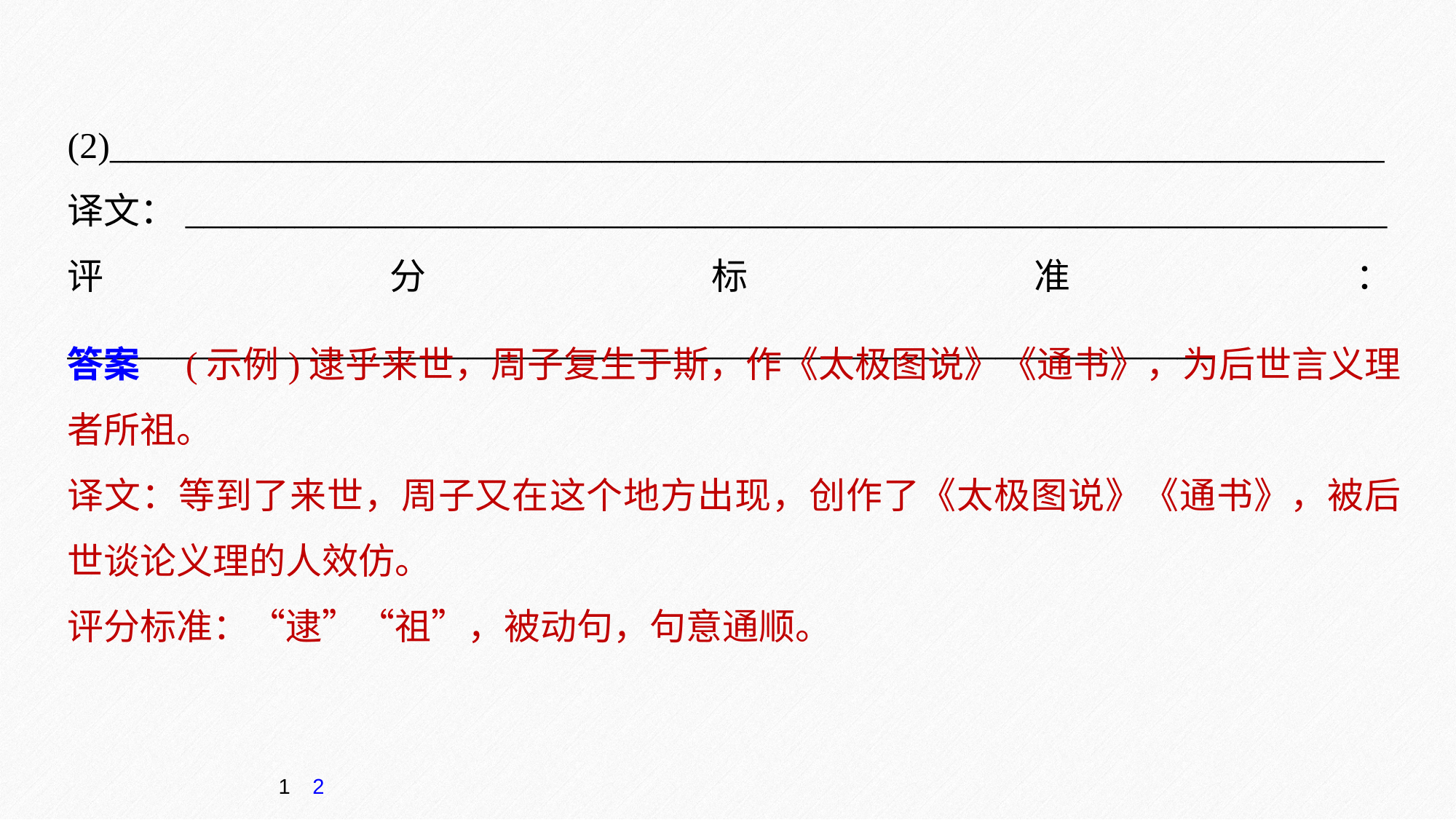

(2)______________________________________________________________________
译文：__________________________________________________________________
评分标准：_______________________________________________________________
答案　(示例)逮乎来世，周子复生于斯，作《太极图说》《通书》，为后世言义理者所祖。
译文：等到了来世，周子又在这个地方出现，创作了《太极图说》《通书》，被后世谈论义理的人效仿。
评分标准：“逮”“祖”，被动句，句意通顺。
1
2